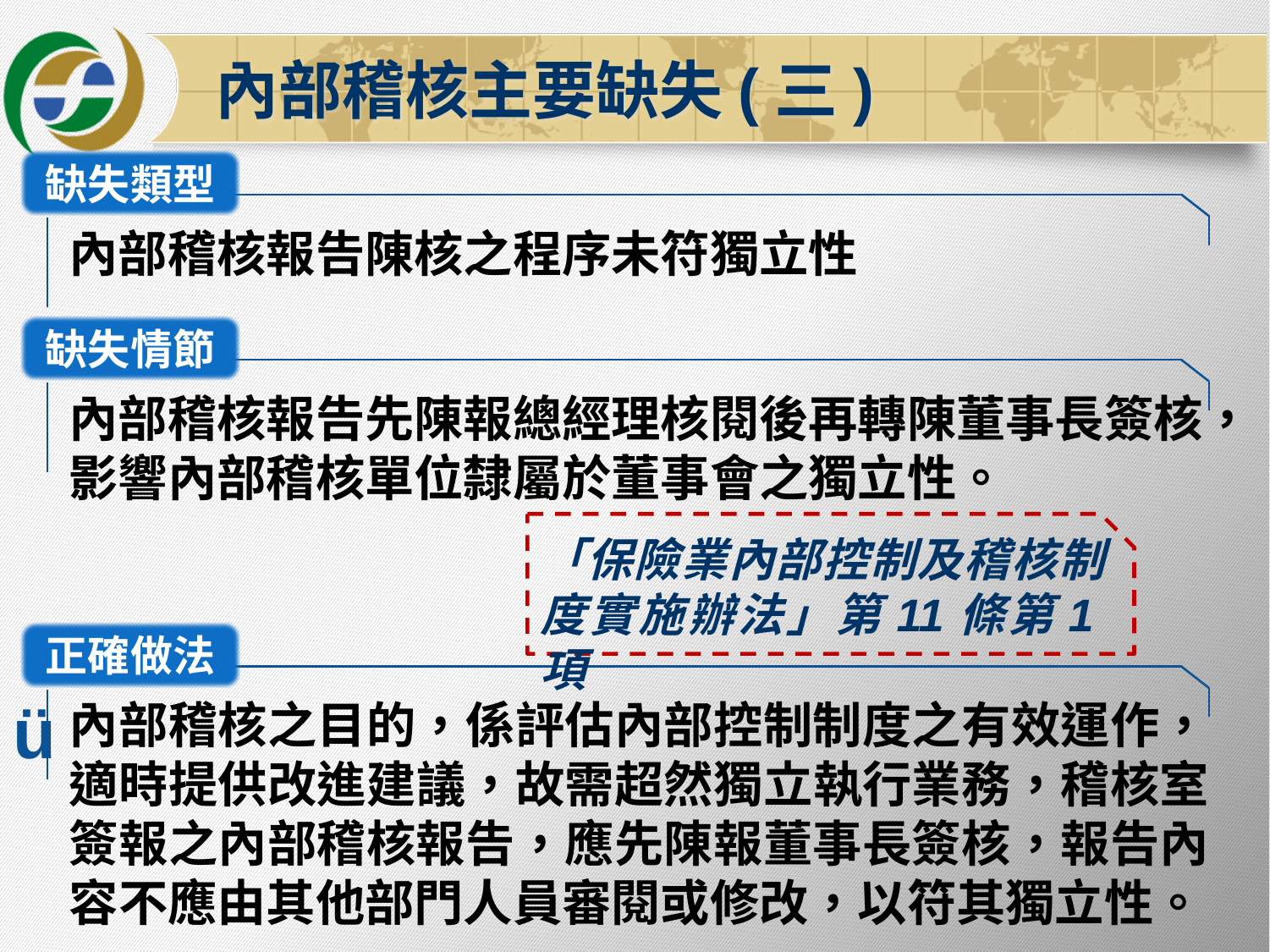

內部稽核主要缺失(三)
缺失類型
內部稽核報告陳核之程序未符獨立性
缺失情節
內部稽核報告先陳報總經理核閱後再轉陳董事長簽核，影響內部稽核單位隸屬於董事會之獨立性。
「保險業內部控制及稽核制度實施辦法」第11條第1項
正確做法
ü
內部稽核之目的，係評估內部控制制度之有效運作，適時提供改進建議，故需超然獨立執行業務，稽核室簽報之內部稽核報告，應先陳報董事長簽核，報告內容不應由其他部門人員審閱或修改，以符其獨立性。